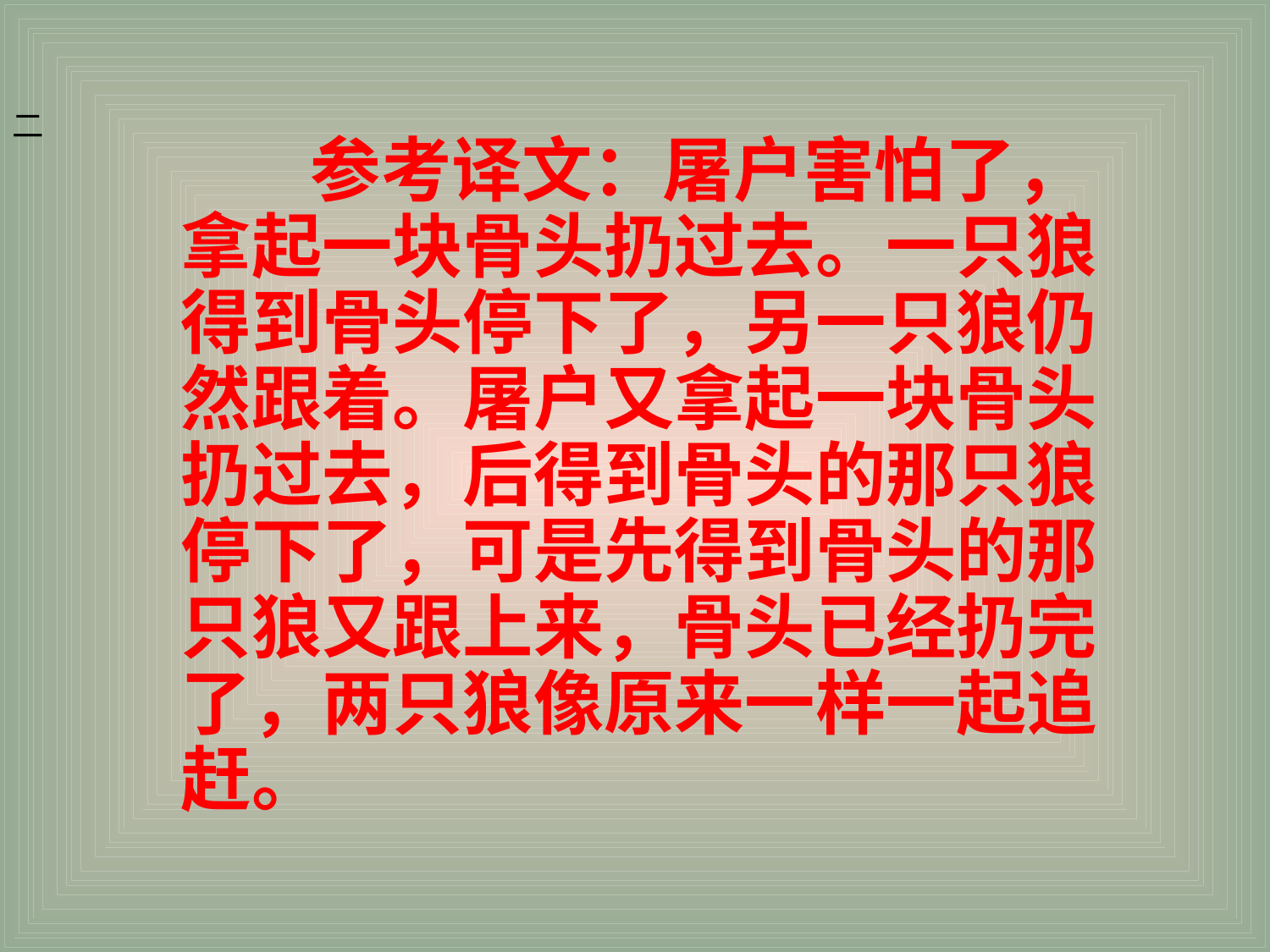

二
       参考译文：屠户害怕了，拿起一块骨头扔过去。一只狼得到骨头停下了，另一只狼仍然跟着。屠户又拿起一块骨头扔过去，后得到骨头的那只狼停下了，可是先得到骨头的那只狼又跟上来，骨头已经扔完了，两只狼像原来一样一起追赶。